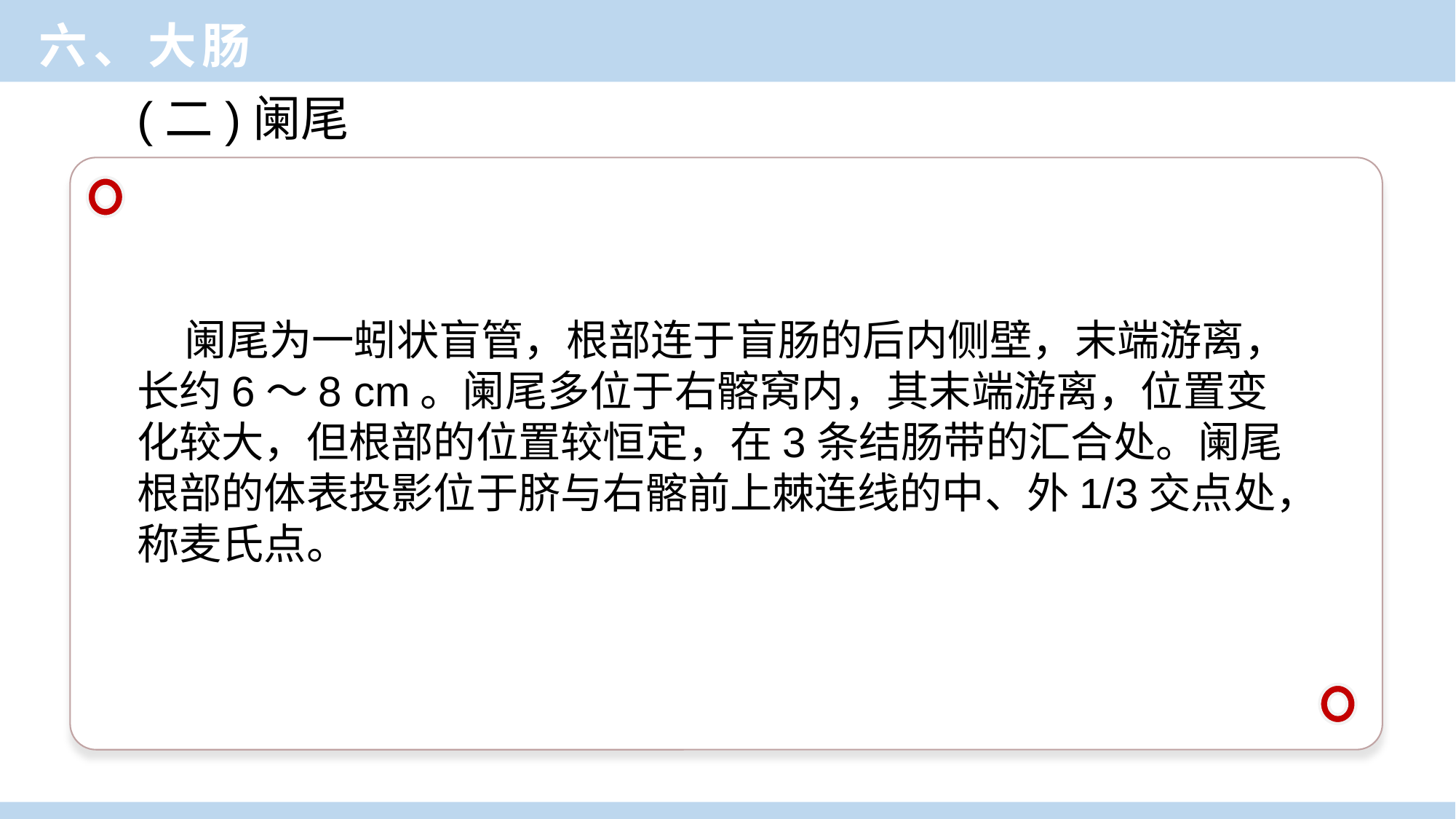

六、大肠
(二)阑尾

    阑尾为一蚓状盲管，根部连于盲肠的后内侧壁，末端游离，长约6～8 cm。阑尾多位于右髂窝内，其末端游离，位置变化较大，但根部的位置较恒定，在3条结肠带的汇合处。阑尾根部的体表投影位于脐与右髂前上棘连线的中、外1/3交点处，称麦氏点。